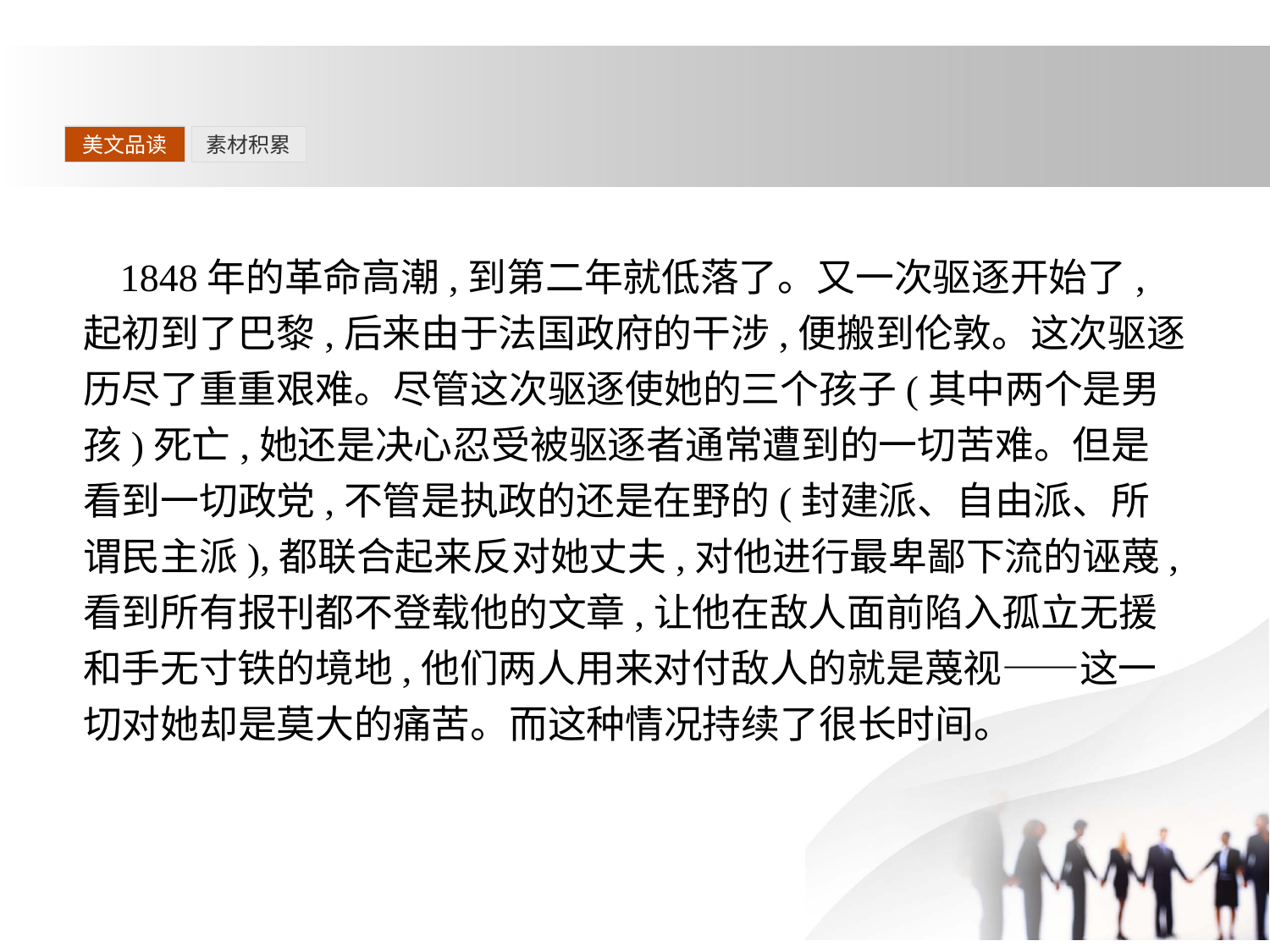

美文品读
素材积累
1848年的革命高潮,到第二年就低落了。又一次驱逐开始了,起初到了巴黎,后来由于法国政府的干涉,便搬到伦敦。这次驱逐历尽了重重艰难。尽管这次驱逐使她的三个孩子(其中两个是男孩)死亡,她还是决心忍受被驱逐者通常遭到的一切苦难。但是看到一切政党,不管是执政的还是在野的(封建派、自由派、所谓民主派),都联合起来反对她丈夫,对他进行最卑鄙下流的诬蔑,看到所有报刊都不登载他的文章,让他在敌人面前陷入孤立无援和手无寸铁的境地,他们两人用来对付敌人的就是蔑视——这一切对她却是莫大的痛苦。而这种情况持续了很长时间。